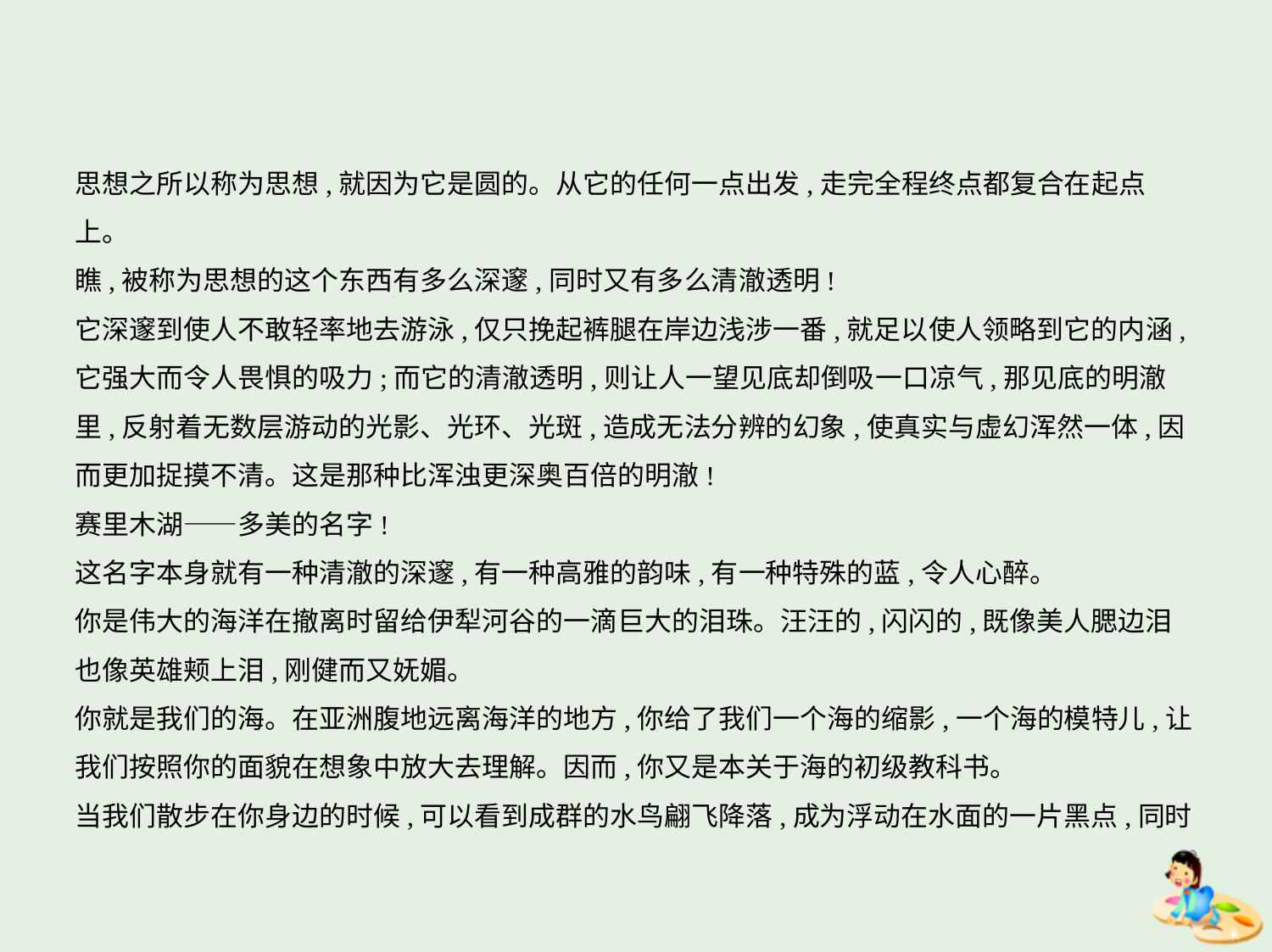

思想之所以称为思想,就因为它是圆的。从它的任何一点出发,走完全程终点都复合在起点
上。
瞧,被称为思想的这个东西有多么深邃,同时又有多么清澈透明!
它深邃到使人不敢轻率地去游泳,仅只挽起裤腿在岸边浅涉一番,就足以使人领略到它的内涵,
它强大而令人畏惧的吸力;而它的清澈透明,则让人一望见底却倒吸一口凉气,那见底的明澈
里,反射着无数层游动的光影、光环、光斑,造成无法分辨的幻象,使真实与虚幻浑然一体,因
而更加捉摸不清。这是那种比浑浊更深奥百倍的明澈!
赛里木湖——多美的名字!
这名字本身就有一种清澈的深邃,有一种高雅的韵味,有一种特殊的蓝,令人心醉。
你是伟大的海洋在撤离时留给伊犁河谷的一滴巨大的泪珠。汪汪的,闪闪的,既像美人腮边泪
也像英雄颊上泪,刚健而又妩媚。
你就是我们的海。在亚洲腹地远离海洋的地方,你给了我们一个海的缩影,一个海的模特儿,让
我们按照你的面貌在想象中放大去理解。因而,你又是本关于海的初级教科书。
当我们散步在你身边的时候,可以看到成群的水鸟翩飞降落,成为浮动在水面的一片黑点,同时